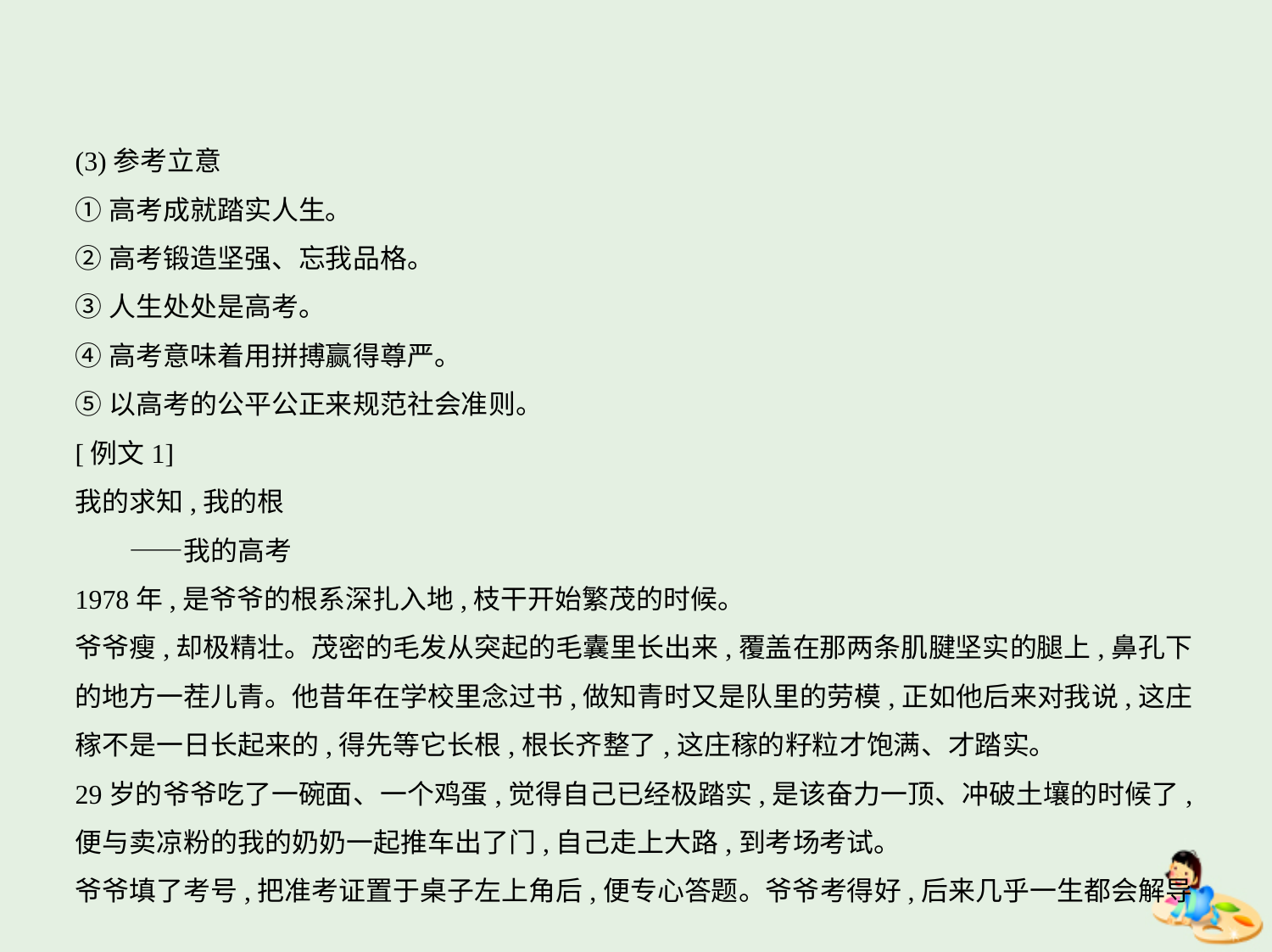

(3)参考立意
①高考成就踏实人生。
②高考锻造坚强、忘我品格。
③人生处处是高考。
④高考意味着用拼搏赢得尊严。
⑤以高考的公平公正来规范社会准则。
[例文1]
我的求知,我的根
　　——我的高考
1978年,是爷爷的根系深扎入地,枝干开始繁茂的时候。
爷爷瘦,却极精壮。茂密的毛发从突起的毛囊里长出来,覆盖在那两条肌腱坚实的腿上,鼻孔下
的地方一茬儿青。他昔年在学校里念过书,做知青时又是队里的劳模,正如他后来对我说,这庄
稼不是一日长起来的,得先等它长根,根长齐整了,这庄稼的籽粒才饱满、才踏实。
29岁的爷爷吃了一碗面、一个鸡蛋,觉得自己已经极踏实,是该奋力一顶、冲破土壤的时候了,
便与卖凉粉的我的奶奶一起推车出了门,自己走上大路,到考场考试。
爷爷填了考号,把准考证置于桌子左上角后,便专心答题。爷爷考得好,后来几乎一生都会解导